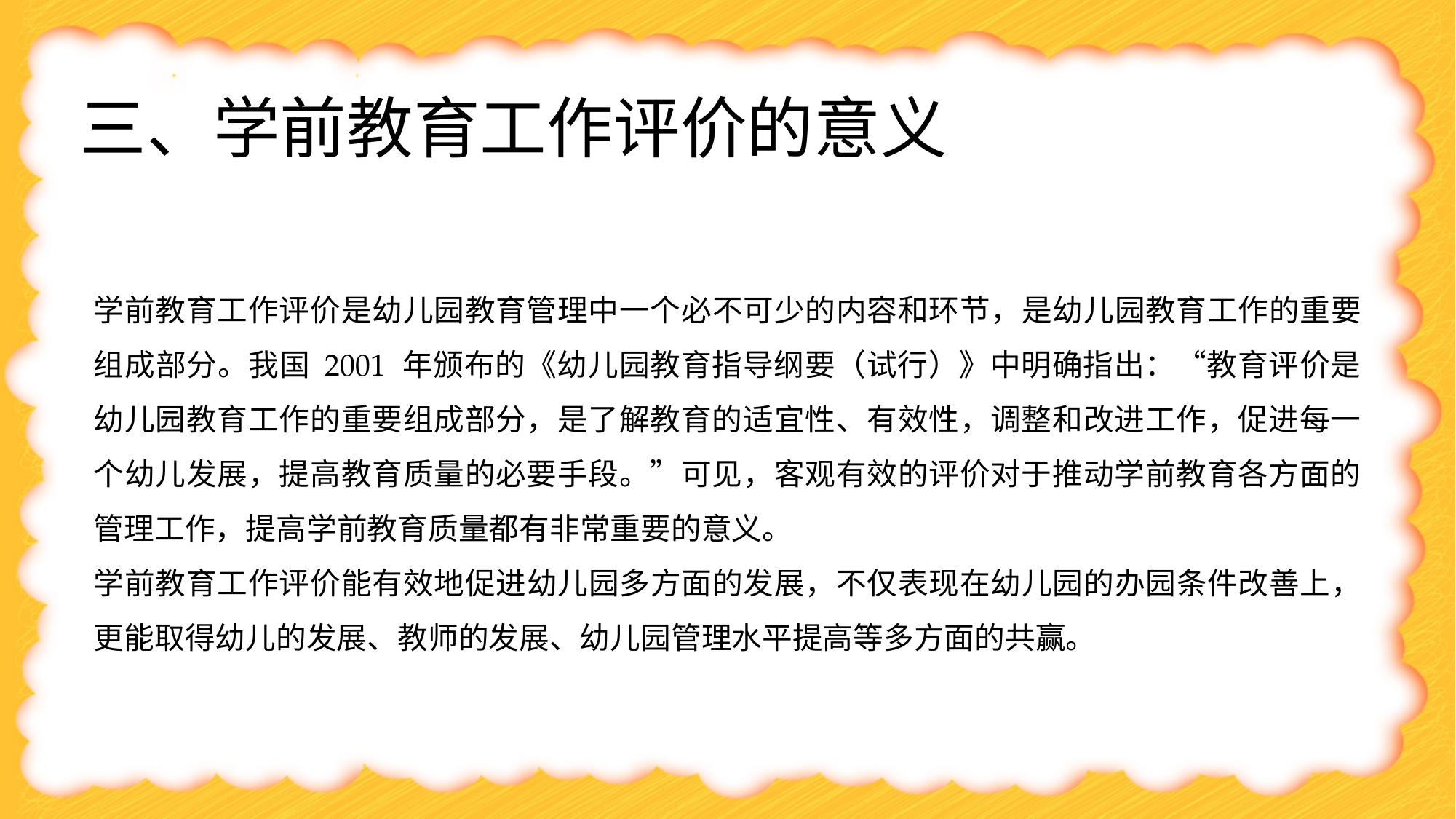

# 三、学前教育工作评价的意义
学前教育工作评价是幼儿园教育管理中一个必不可少的内容和环节，是幼儿园教育工作的重要组成部分。我国 2001 年颁布的《幼儿园教育指导纲要（试行）》中明确指出：“教育评价是幼儿园教育工作的重要组成部分，是了解教育的适宜性、有效性，调整和改进工作，促进每一个幼儿发展，提高教育质量的必要手段。”可见，客观有效的评价对于推动学前教育各方面的管理工作，提高学前教育质量都有非常重要的意义。
学前教育工作评价能有效地促进幼儿园多方面的发展，不仅表现在幼儿园的办园条件改善上，更能取得幼儿的发展、教师的发展、幼儿园管理水平提高等多方面的共赢。